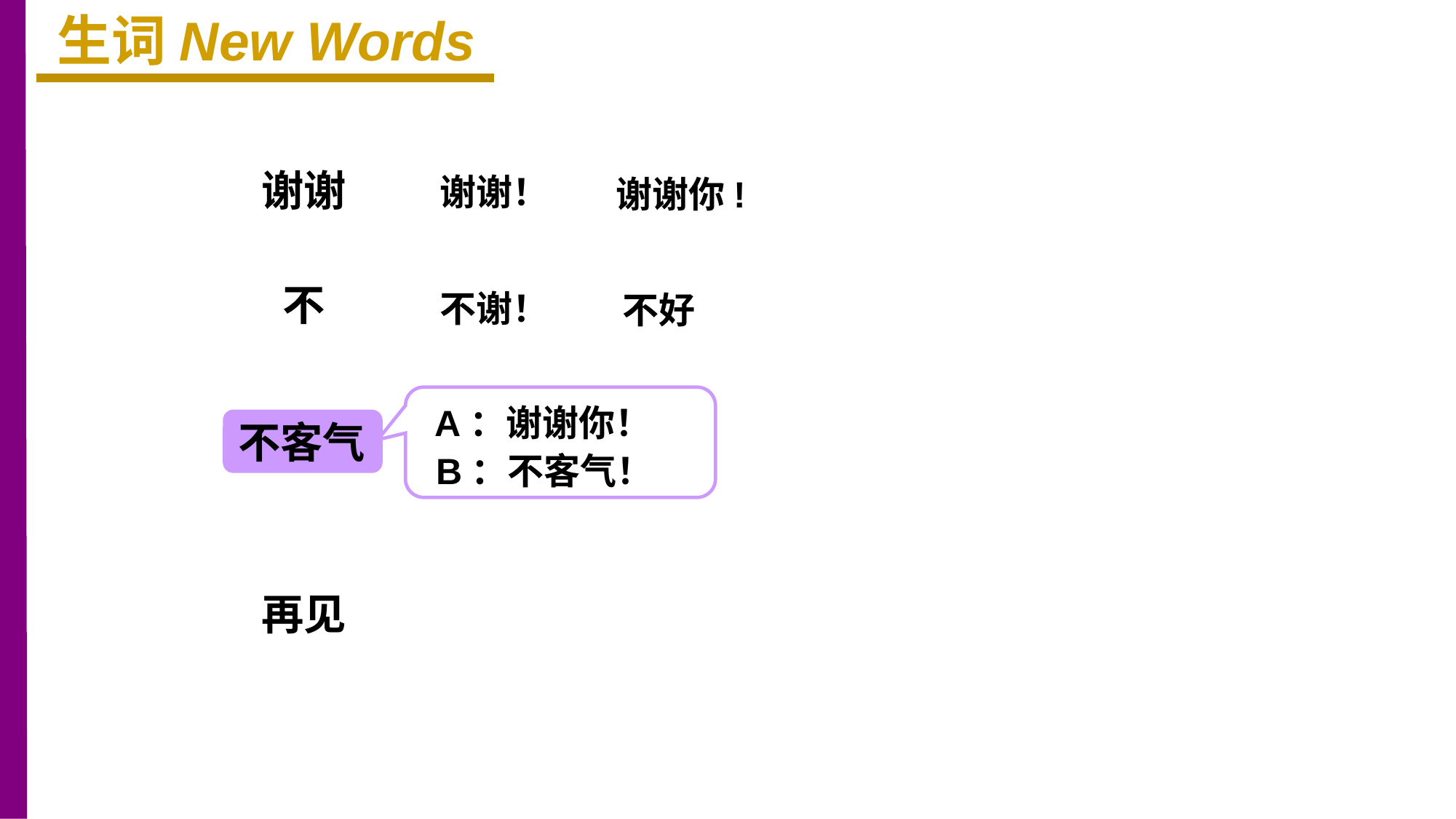

生词New Words
谢谢
谢谢！
谢谢你!
不
不谢！
不好

A：谢谢你！

不客气
B：不客气！
再见